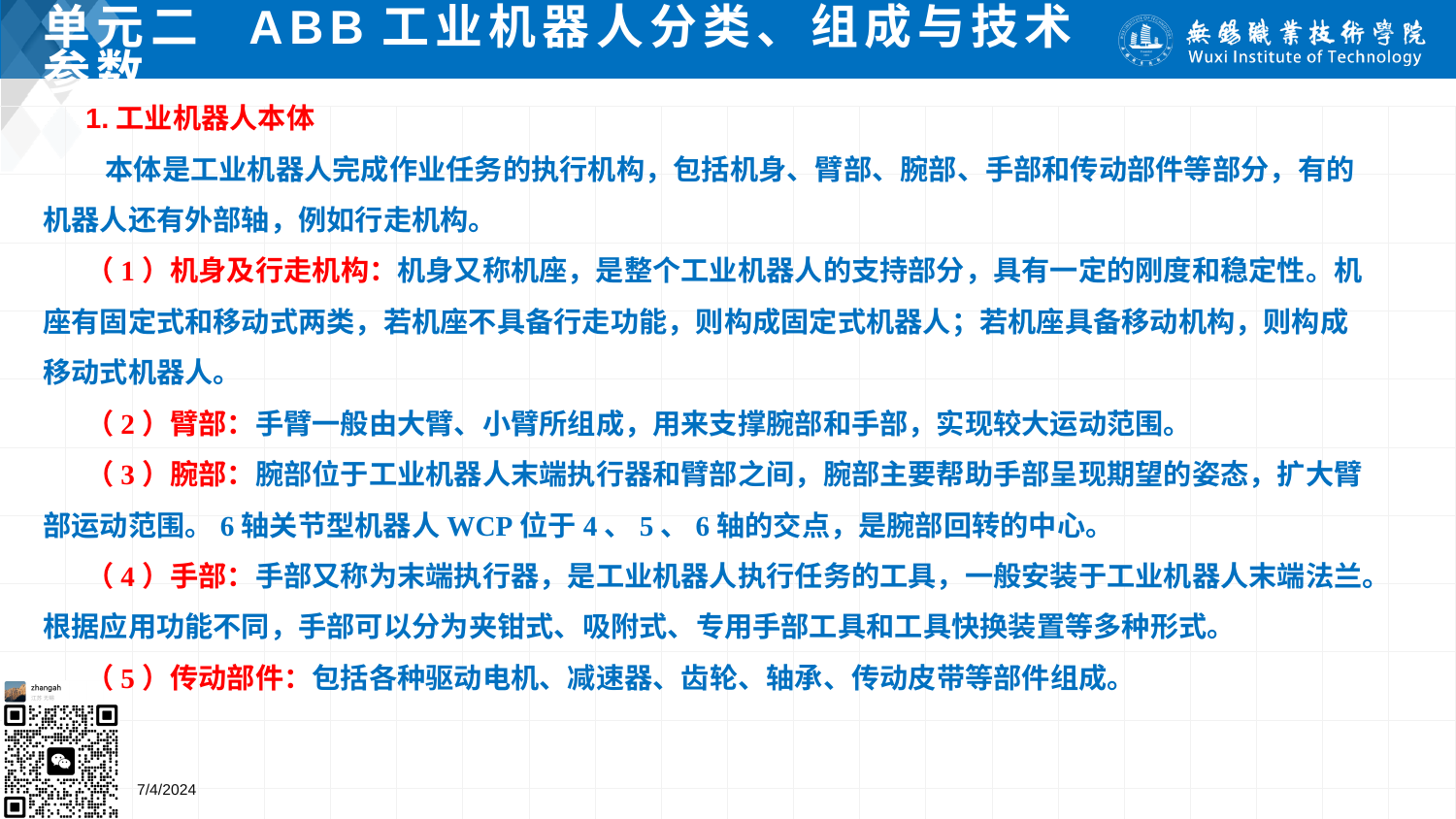

# 单元二  ABB工业机器人分类、组成与技术参数
1.工业机器人本体
  本体是工业机器人完成作业任务的执行机构，包括机身、臂部、腕部、手部和传动部件等部分，有的机器人还有外部轴，例如行走机构。
（1）机身及行走机构：机身又称机座，是整个工业机器人的支持部分，具有一定的刚度和稳定性。机座有固定式和移动式两类，若机座不具备行走功能，则构成固定式机器人；若机座具备移动机构，则构成移动式机器人。
（2）臂部：手臂一般由大臂、小臂所组成，用来支撑腕部和手部，实现较大运动范围。
（3）腕部：腕部位于工业机器人末端执行器和臂部之间，腕部主要帮助手部呈现期望的姿态，扩大臂部运动范围。6轴关节型机器人WCP位于4、5、6轴的交点，是腕部回转的中心。
（4）手部：手部又称为末端执行器，是工业机器人执行任务的工具，一般安装于工业机器人末端法兰。根据应用功能不同，手部可以分为夹钳式、吸附式、专用手部工具和工具快换装置等多种形式。
（5）传动部件：包括各种驱动电机、减速器、齿轮、轴承、传动皮带等部件组成。
7/4/2024